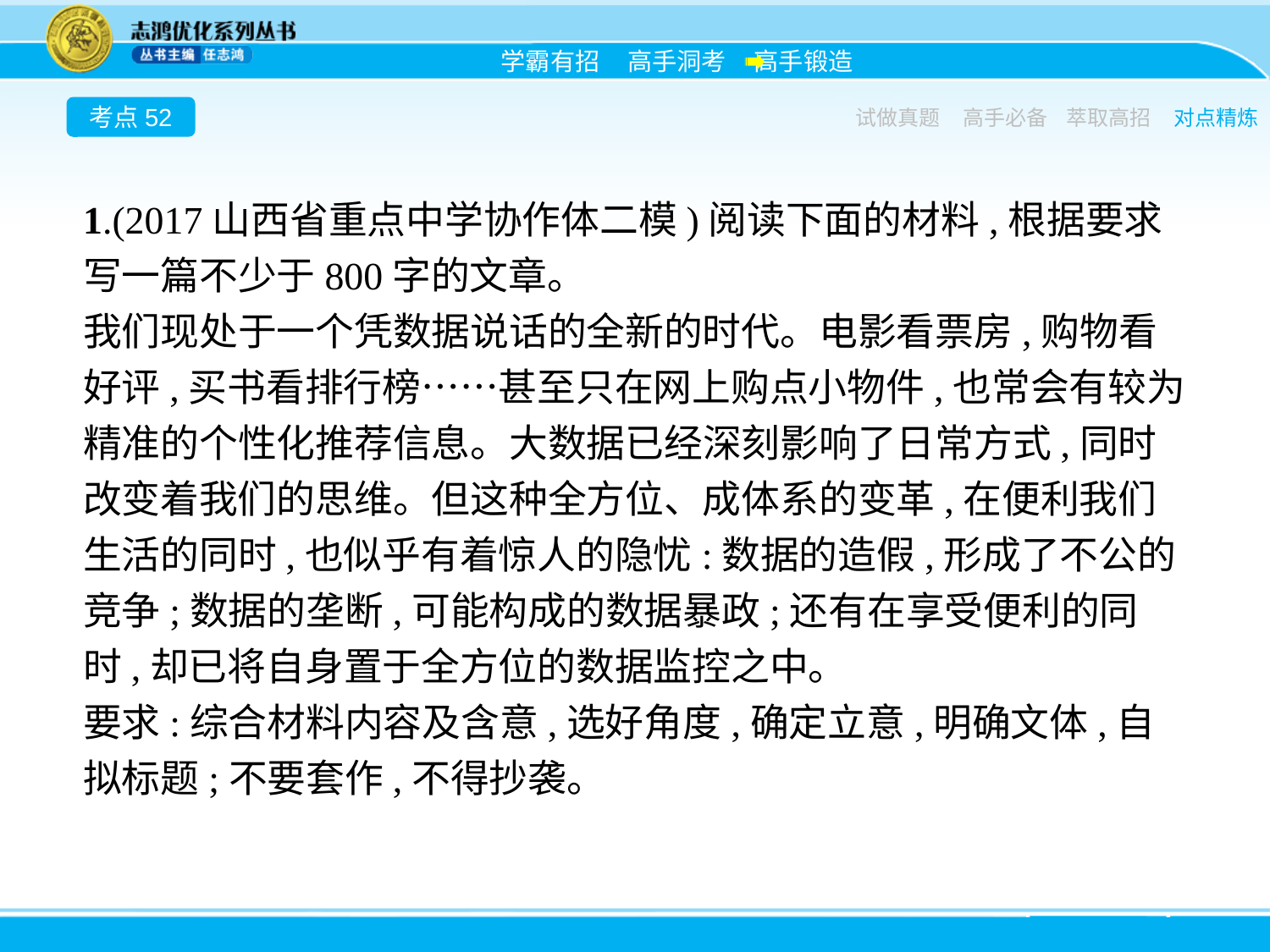

考点52
试做真题
高手必备
萃取高招
对点精炼
1.(2017山西省重点中学协作体二模)阅读下面的材料,根据要求写一篇不少于800字的文章。
我们现处于一个凭数据说话的全新的时代。电影看票房,购物看好评,买书看排行榜……甚至只在网上购点小物件,也常会有较为精准的个性化推荐信息。大数据已经深刻影响了日常方式,同时改变着我们的思维。但这种全方位、成体系的变革,在便利我们生活的同时,也似乎有着惊人的隐忧:数据的造假,形成了不公的竞争;数据的垄断,可能构成的数据暴政;还有在享受便利的同时,却已将自身置于全方位的数据监控之中。
要求:综合材料内容及含意,选好角度,确定立意,明确文体,自拟标题;不要套作,不得抄袭。